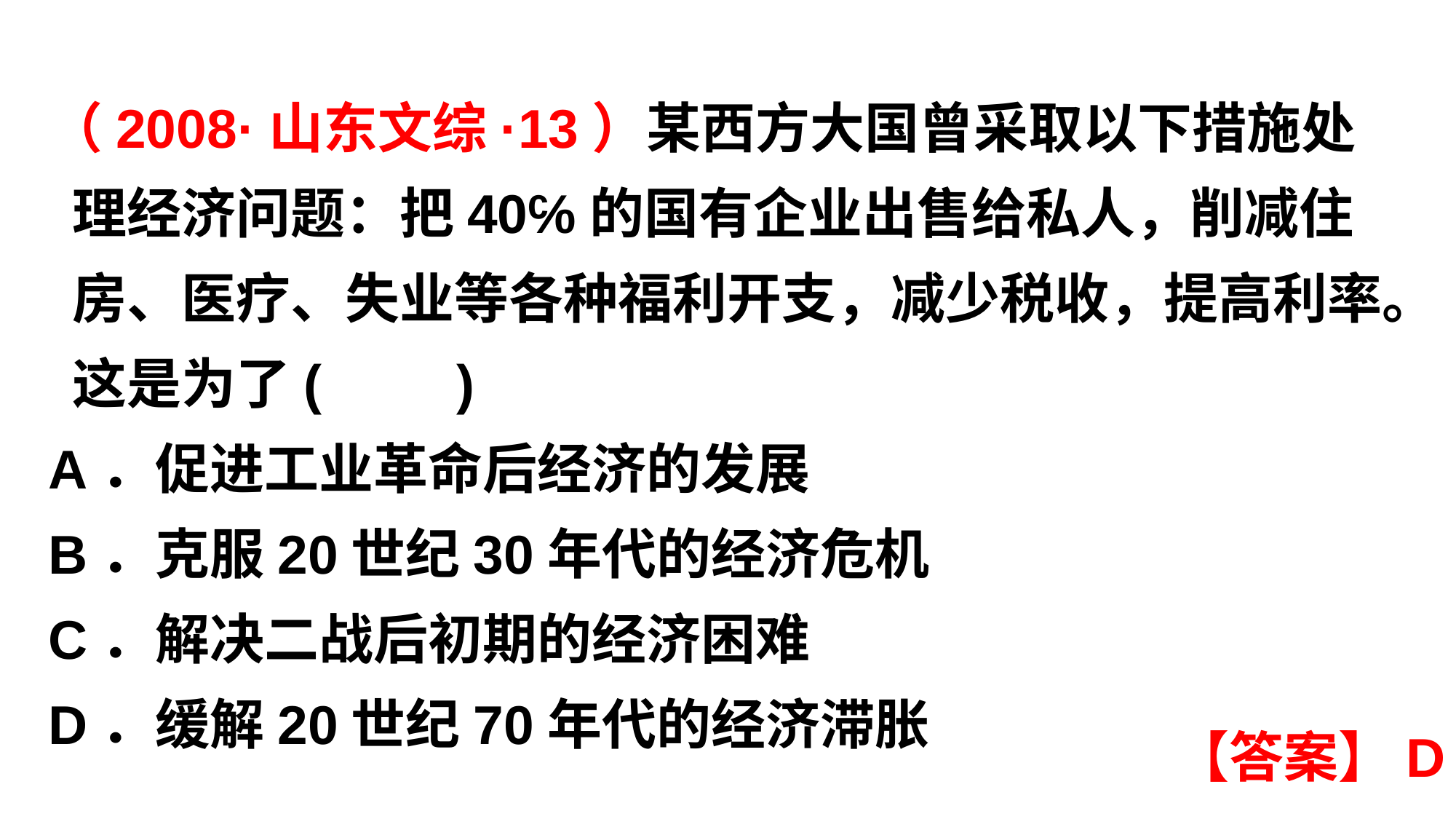

（2008·山东文综·13）某西方大国曾采取以下措施处理经济问题：把40℅的国有企业出售给私人，削减住房、医疗、失业等各种福利开支，减少税收，提高利率。这是为了(　　)
A．促进工业革命后经济的发展
B．克服20世纪30年代的经济危机
C．解决二战后初期的经济困难
D．缓解20世纪70年代的经济滞胀
【答案】D